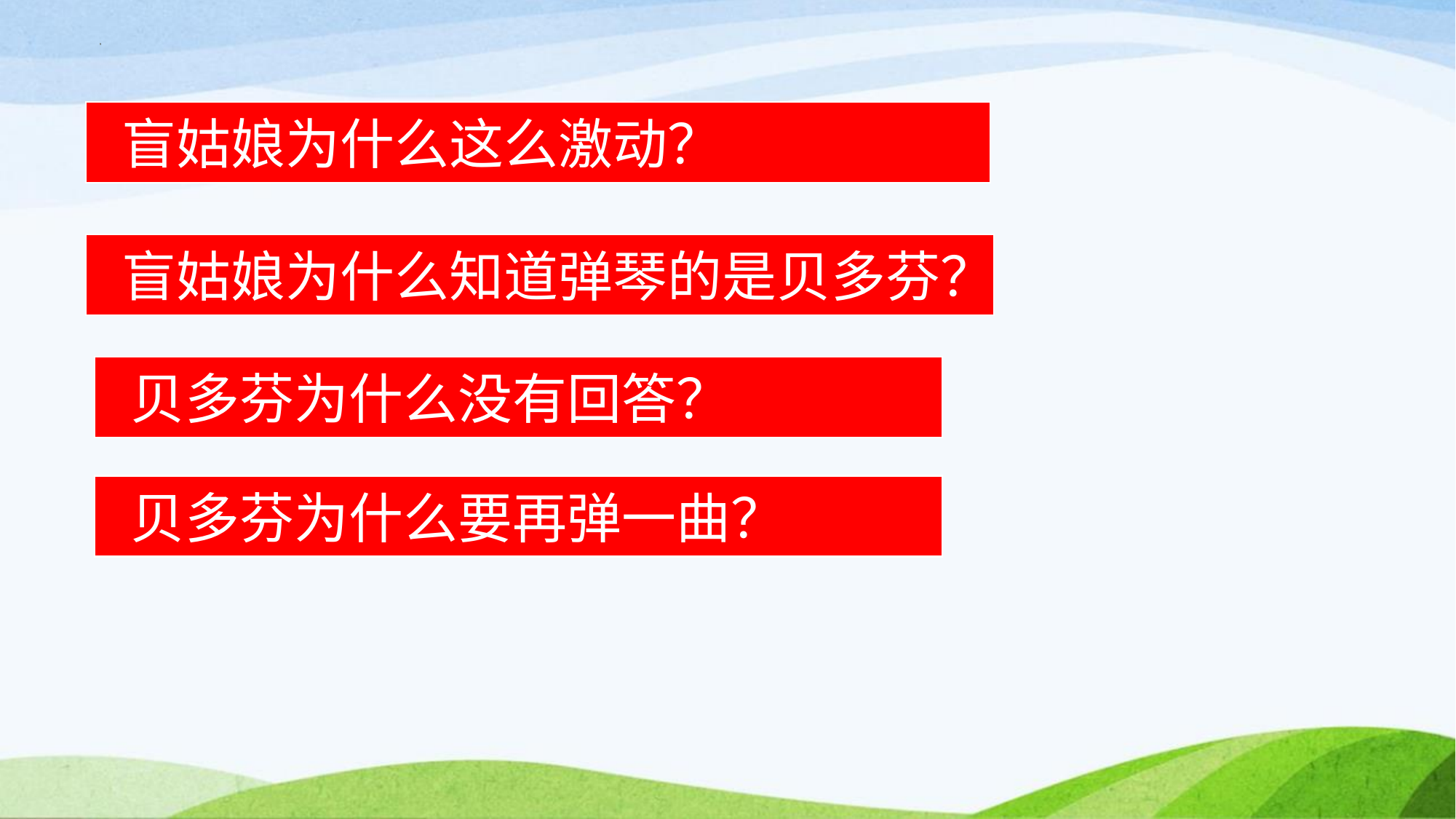

盲姑娘为什么这么激动？

 盲姑娘为什么知道弹琴的是贝多芬？

 贝多芬为什么没有回答？

 贝多芬为什么要再弹一曲？